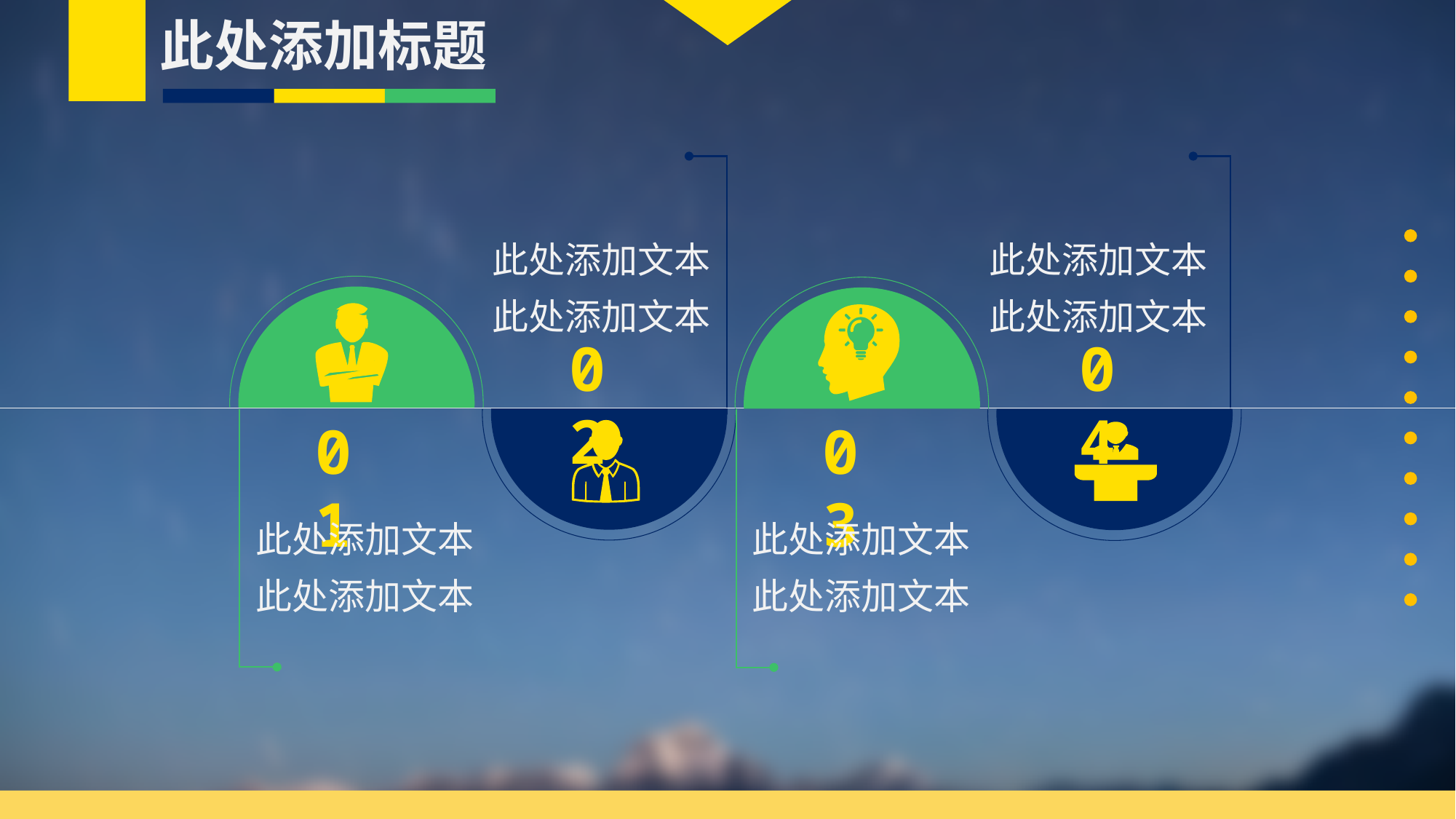

此处添加标题

6个月
此处添加文本此处添加文本
此处添加文本此处添加文本

02
04
01
03

此处添加文本此处添加文本
此处添加文本此处添加文本
01
02
03